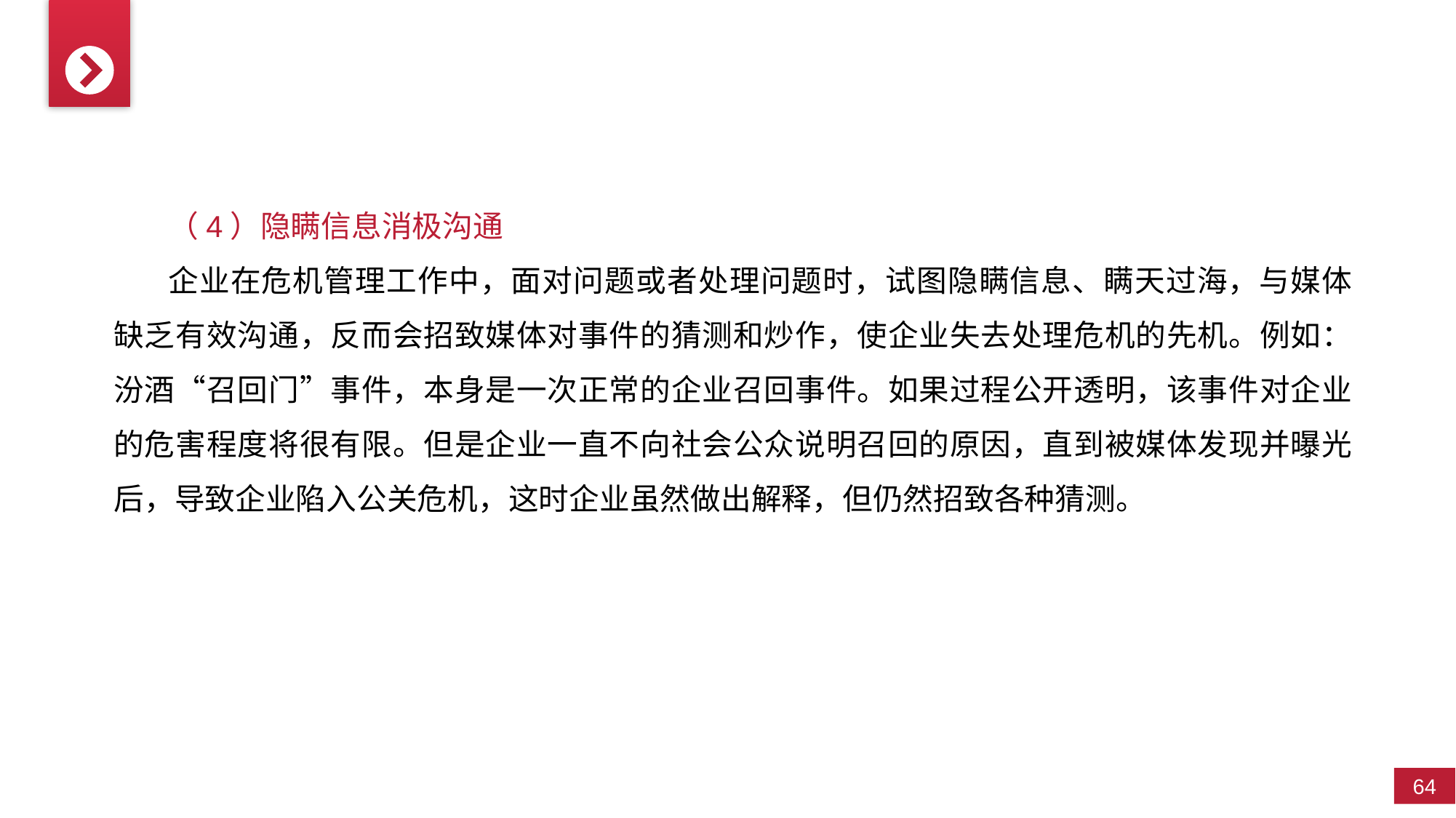

（4）隐瞒信息消极沟通
企业在危机管理工作中，面对问题或者处理问题时，试图隐瞒信息、瞒天过海，与媒体缺乏有效沟通，反而会招致媒体对事件的猜测和炒作，使企业失去处理危机的先机。例如：汾酒“召回门”事件，本身是一次正常的企业召回事件。如果过程公开透明，该事件对企业的危害程度将很有限。但是企业一直不向社会公众说明召回的原因，直到被媒体发现并曝光后，导致企业陷入公关危机，这时企业虽然做出解释，但仍然招致各种猜测。